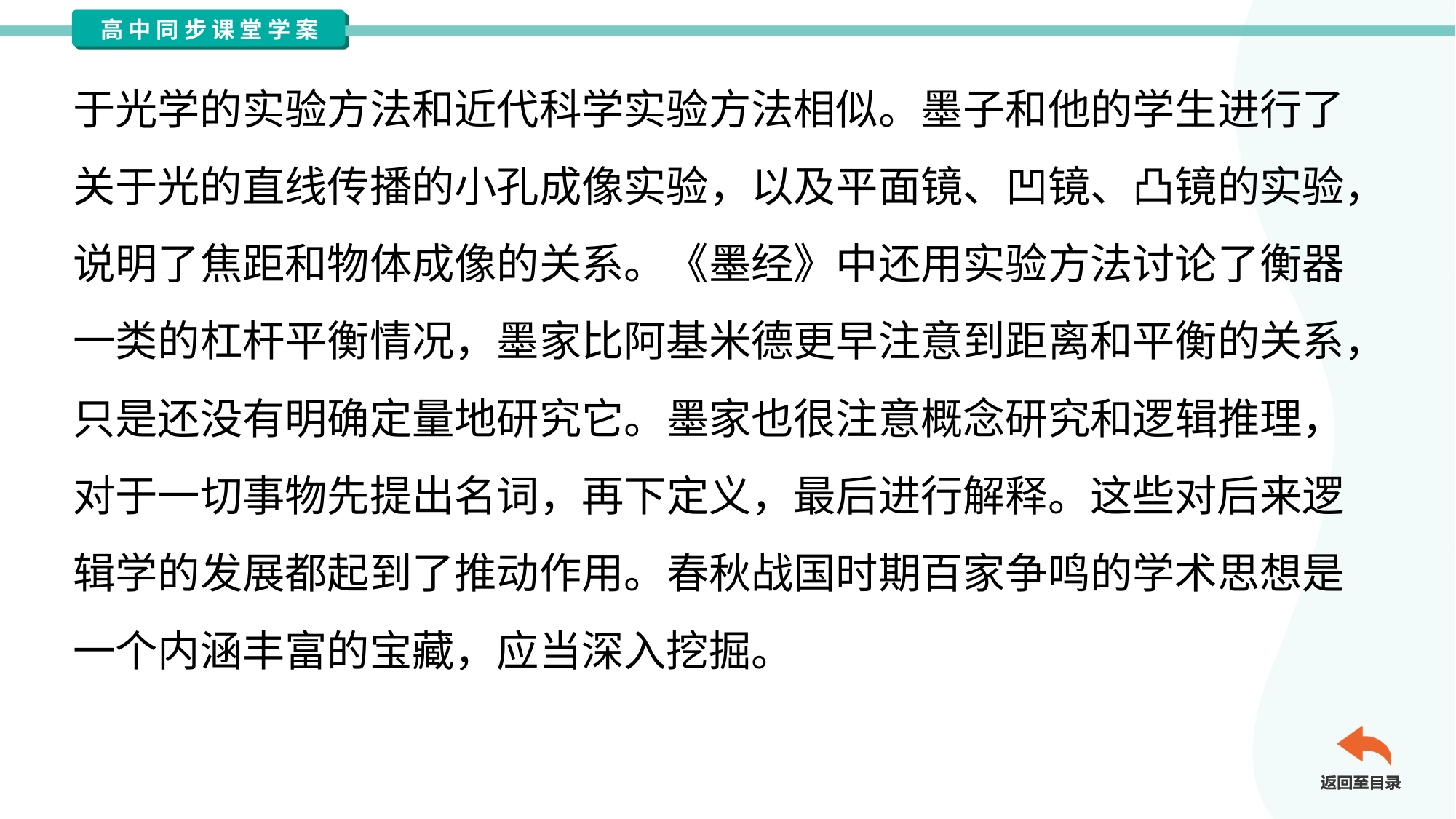

于光学的实验方法和近代科学实验方法相似。墨子和他的学生进行了
关于光的直线传播的小孔成像实验，以及平面镜、凹镜、凸镜的实验，
说明了焦距和物体成像的关系。《墨经》中还用实验方法讨论了衡器
一类的杠杆平衡情况，墨家比阿基米德更早注意到距离和平衡的关系，
只是还没有明确定量地研究它。墨家也很注意概念研究和逻辑推理，
对于一切事物先提出名词，再下定义，最后进行解释。这些对后来逻
辑学的发展都起到了推动作用。春秋战国时期百家争鸣的学术思想是
一个内涵丰富的宝藏，应当深入挖掘。